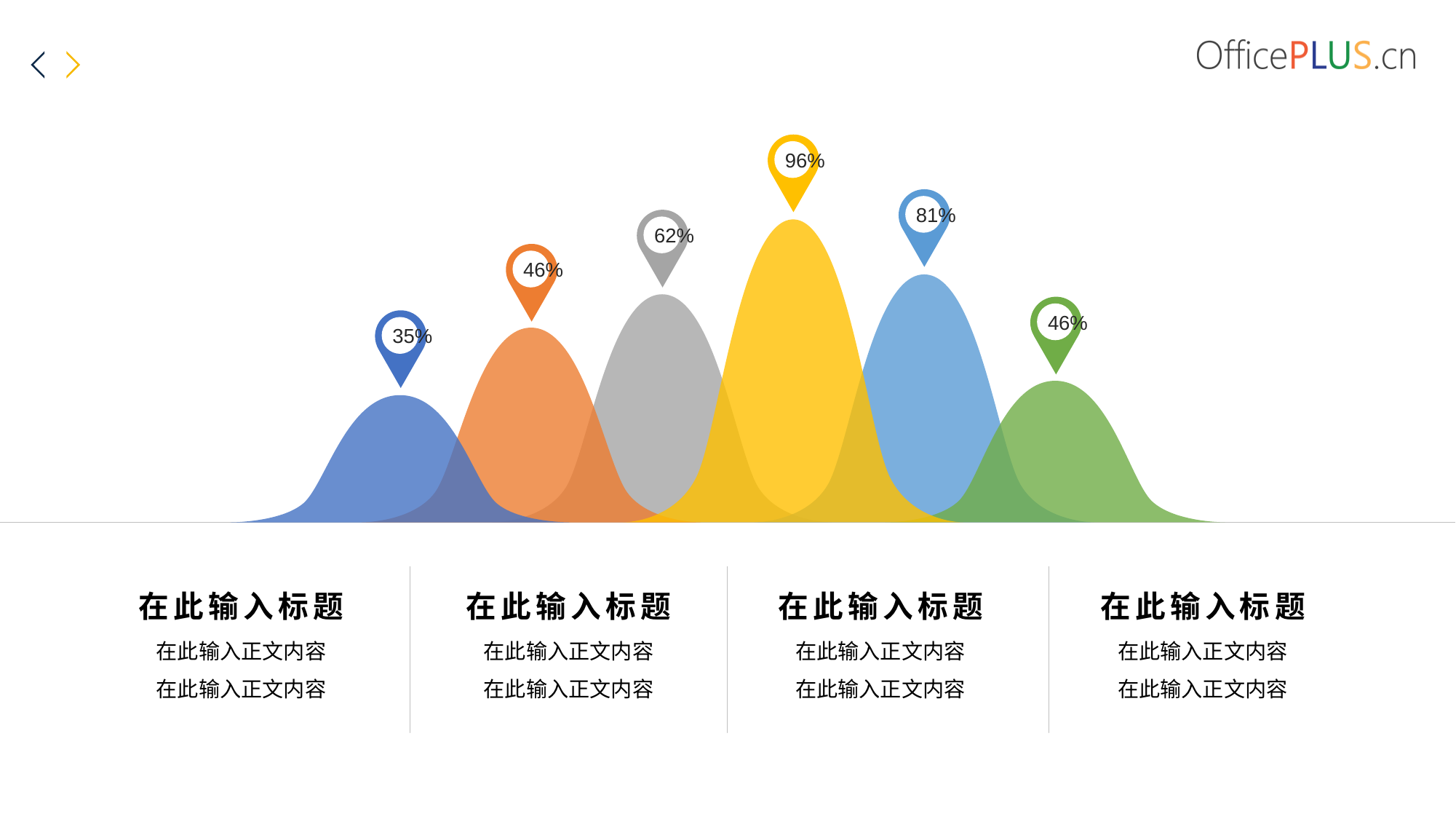

96%

81%

62%

46%

46%

35%

在此输入标题
在此输入标题
在此输入标题
在此输入标题
在此输入正文内容
在此输入正文内容
在此输入正文内容
在此输入正文内容
在此输入正文内容
在此输入正文内容
在此输入正文内容
在此输入正文内容